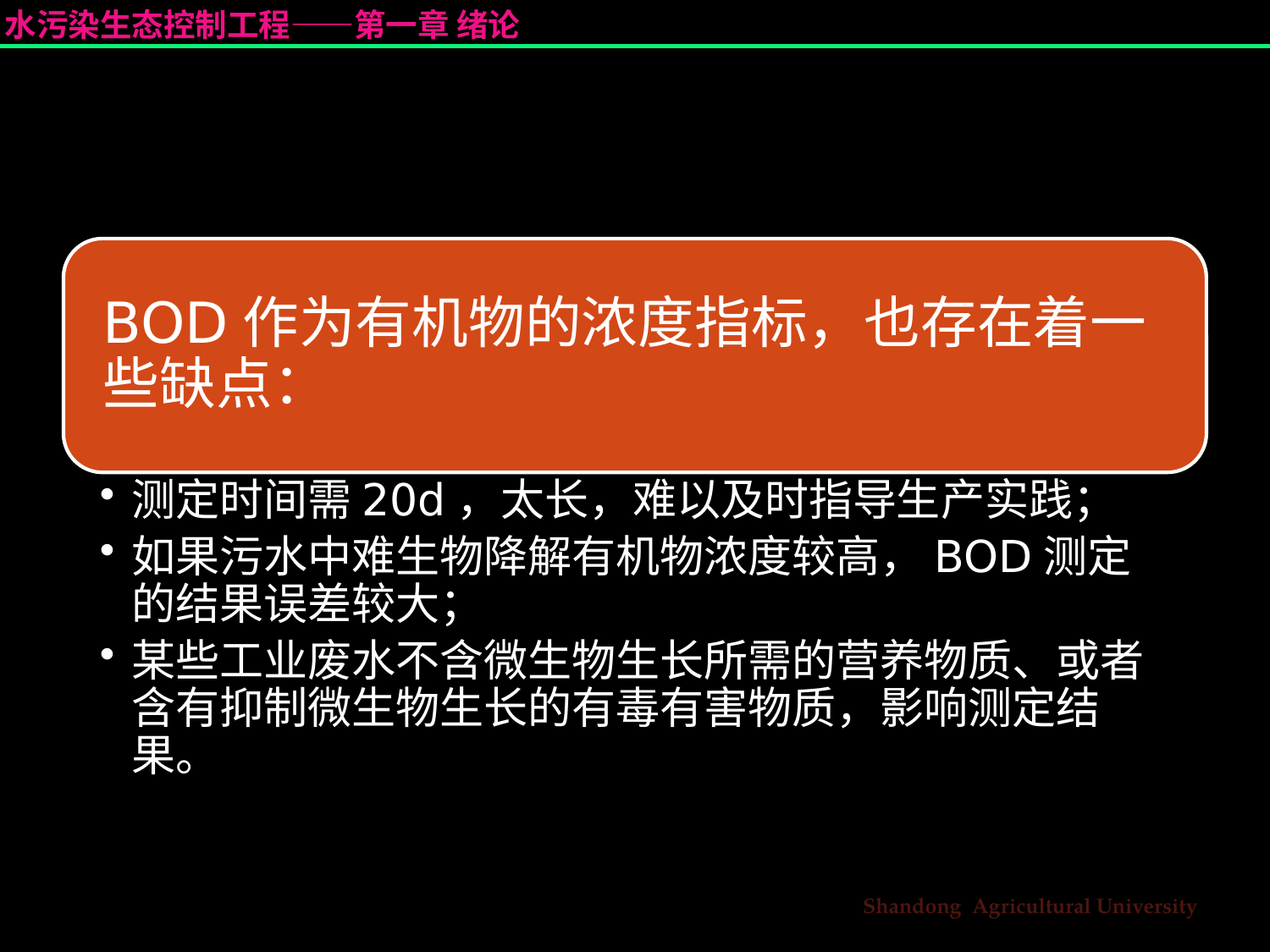

#
BOD作为有机物的浓度指标，也存在着一些缺点：
测定时间需20d，太长，难以及时指导生产实践；
如果污水中难生物降解有机物浓度较高，BOD测定的结果误差较大；
某些工业废水不含微生物生长所需的营养物质、或者含有抑制微生物生长的有毒有害物质，影响测定结果。